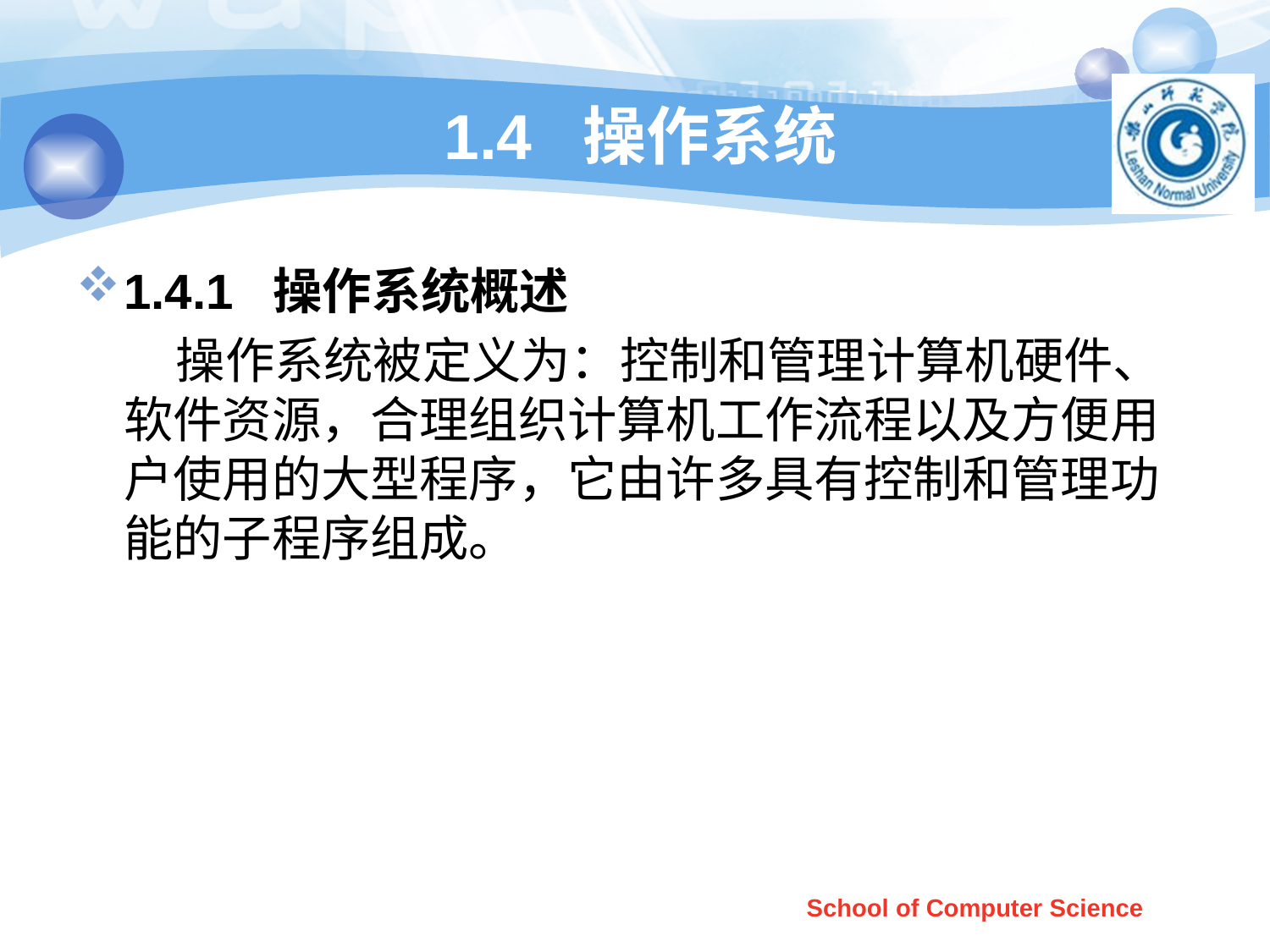

# 1.4  操作系统
1.4.1  操作系统概述
        操作系统被定义为：控制和管理计算机硬件、软件资源，合理组织计算机工作流程以及方便用户使用的大型程序，它由许多具有控制和管理功能的子程序组成。
School of Computer Science